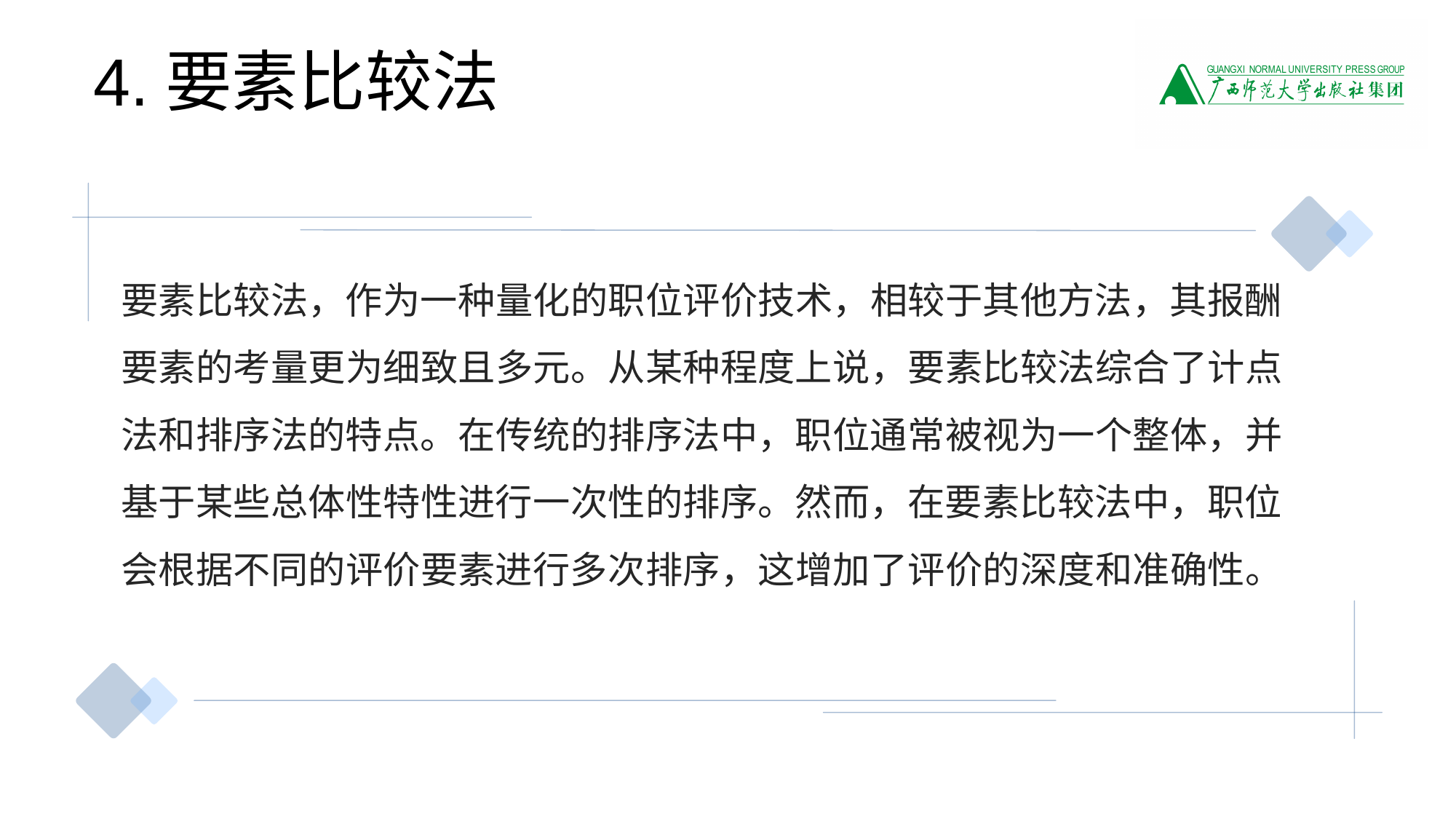

# 4.要素比较法

要素比较法，作为一种量化的职位评价技术，相较于其他方法，其报酬要素的考量更为细致且多元。从某种程度上说，要素比较法综合了计点法和排序法的特点。在传统的排序法中，职位通常被视为一个整体，并基于某些总体性特性进行一次性的排序。然而，在要素比较法中，职位会根据不同的评价要素进行多次排序，这增加了评价的深度和准确性。